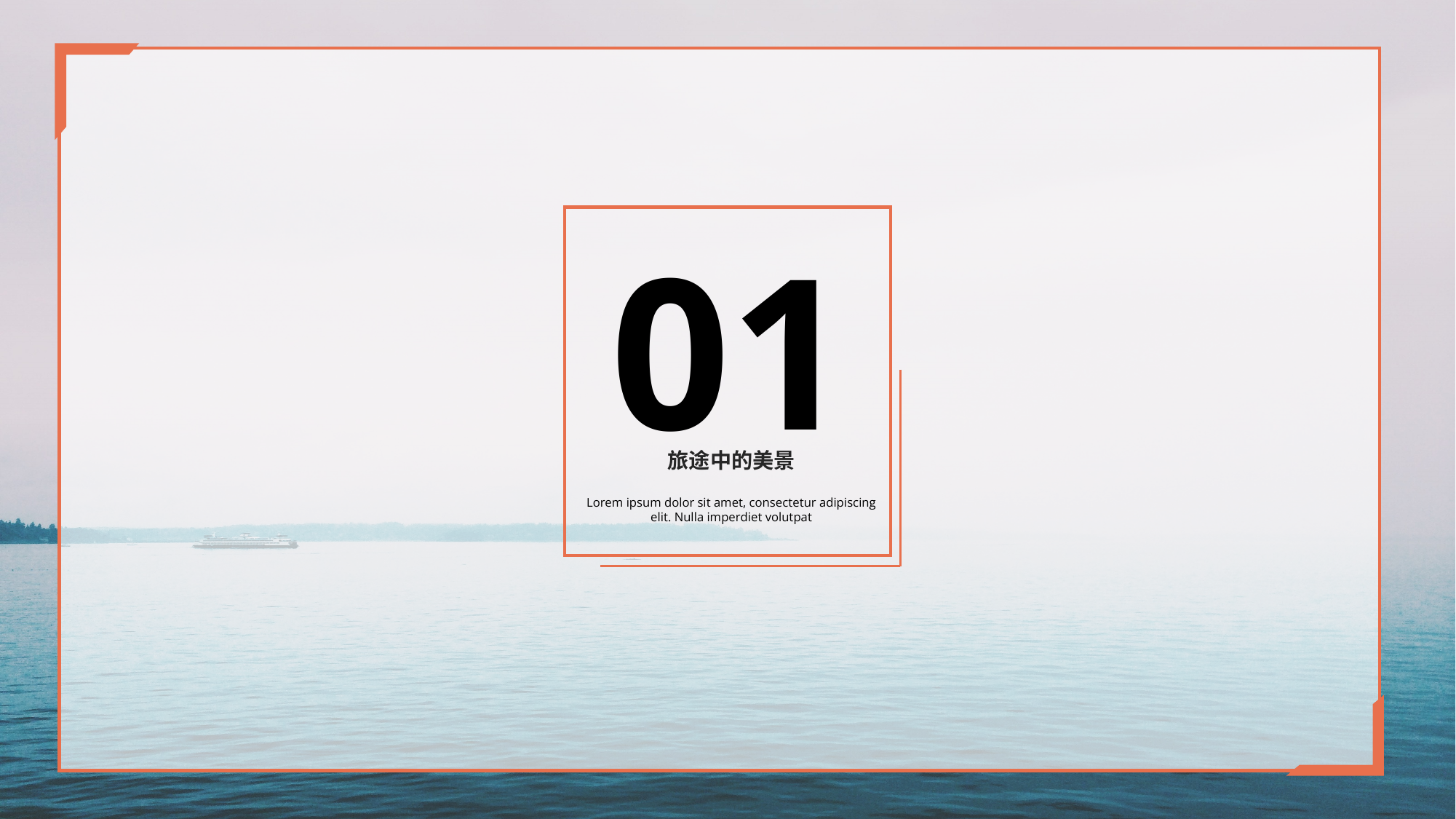

01

旅途中的美景
Lorem ipsum dolor sit amet, consectetur adipiscing elit. Nulla imperdiet volutpat